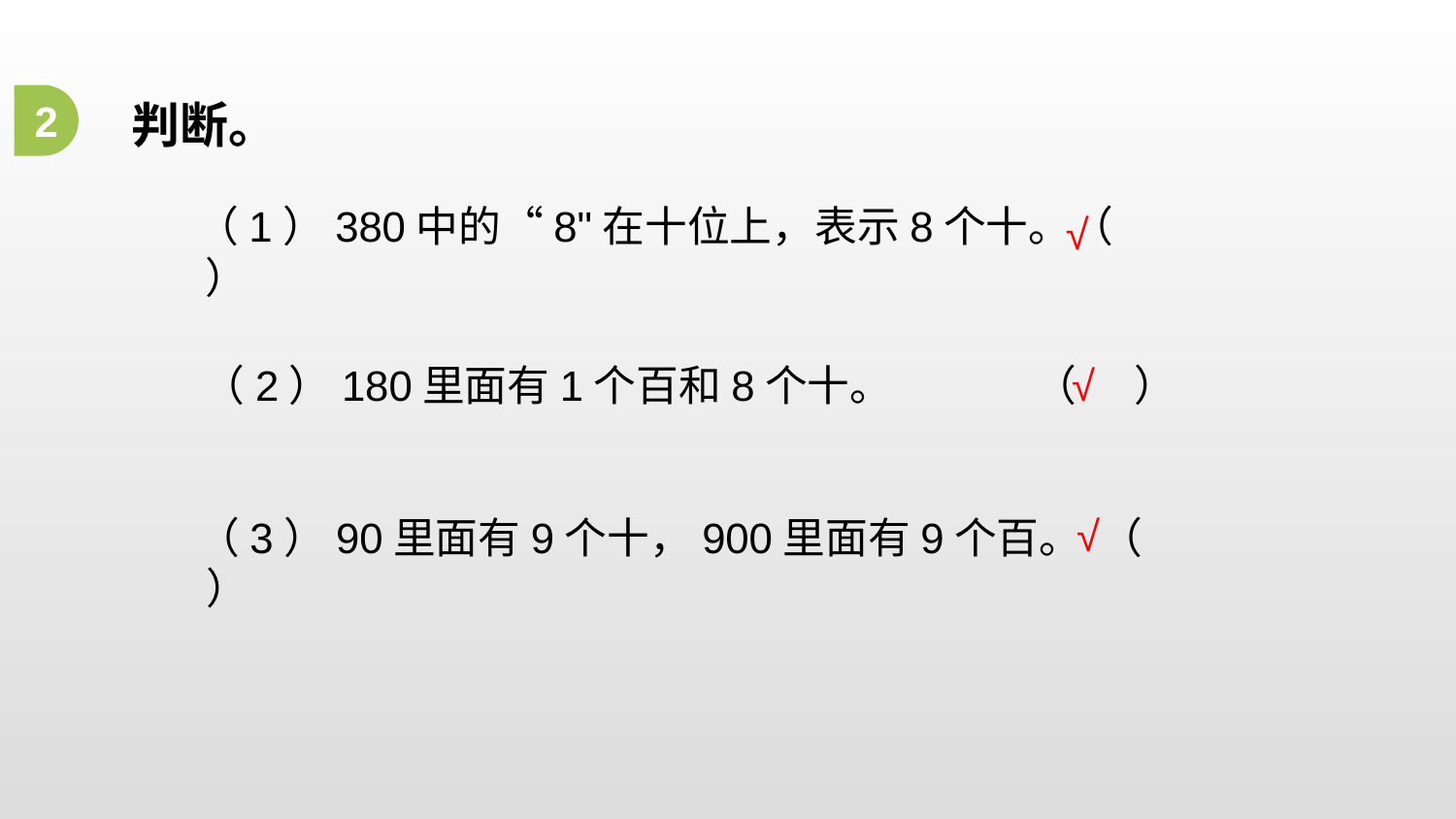

判断。
2
（1）380中的“8"在十位上，表示8个十。（      ）
√
（2）180里面有1个百和8个十。               （      ）
√

（3）90里面有9个十，900里面有9个百。  （      ）

√